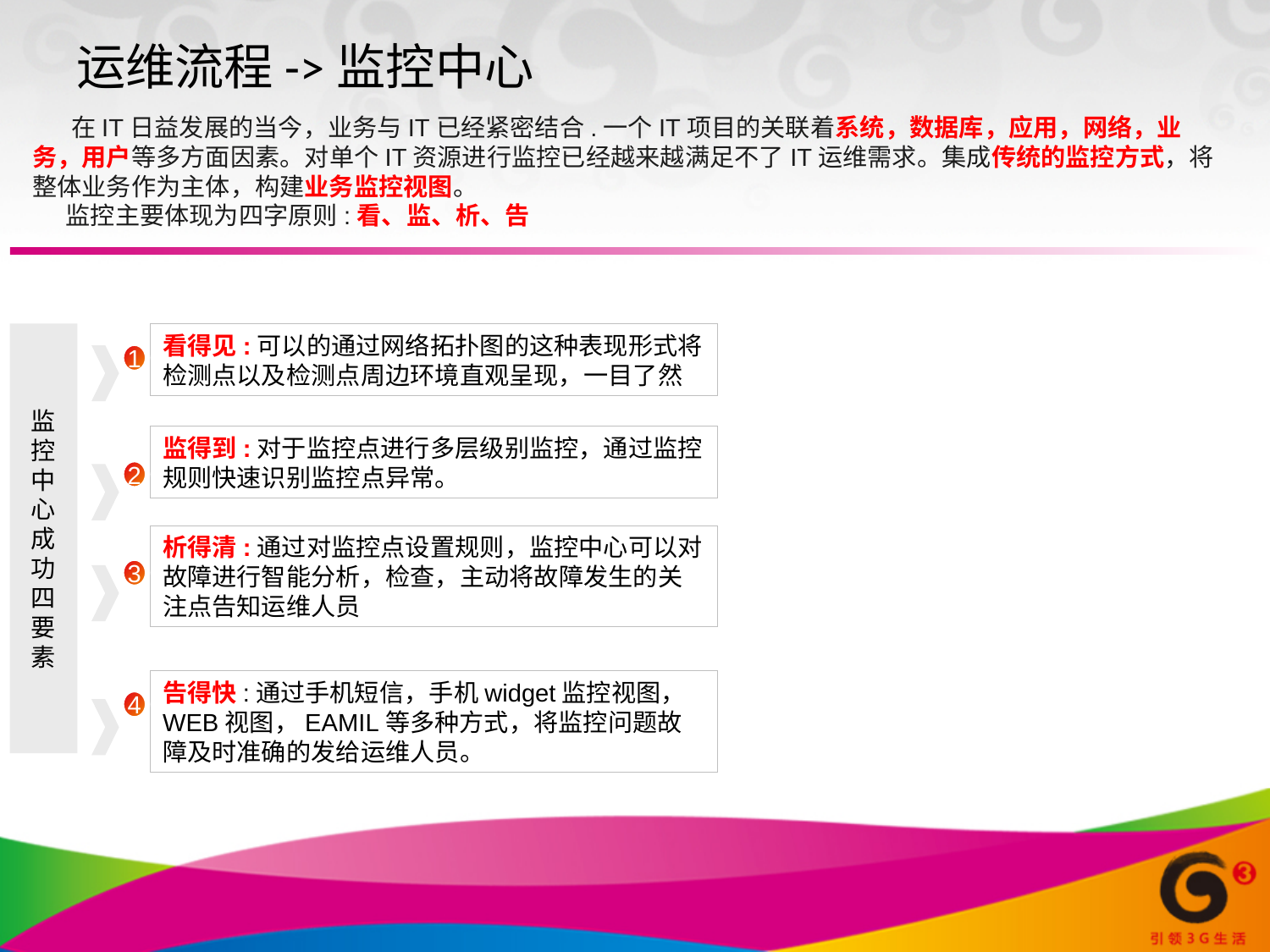

运维流程->监控中心
      在IT日益发展的当今，业务与IT已经紧密结合.一个IT项目的关联着系统，数据库，应用，网络，业务，用户等多方面因素。对单个IT资源进行监控已经越来越满足不了IT运维需求。集成传统的监控方式，将整体业务作为主体，构建业务监控视图。
     监控主要体现为四字原则:看、监、析、告

监控中心成功四要素
看得见:可以的通过网络拓扑图的这种表现形式将检测点以及检测点周边环境直观呈现，一目了然
1

监得到:对于监控点进行多层级别监控，通过监控规则快速识别监控点异常。
2

析得清:通过对监控点设置规则，监控中心可以对故障进行智能分析，检查，主动将故障发生的关注点告知运维人员
3

告得快:通过手机短信，手机widget监控视图，WEB视图，EAMIL等多种方式，将监控问题故障及时准确的发给运维人员。
4